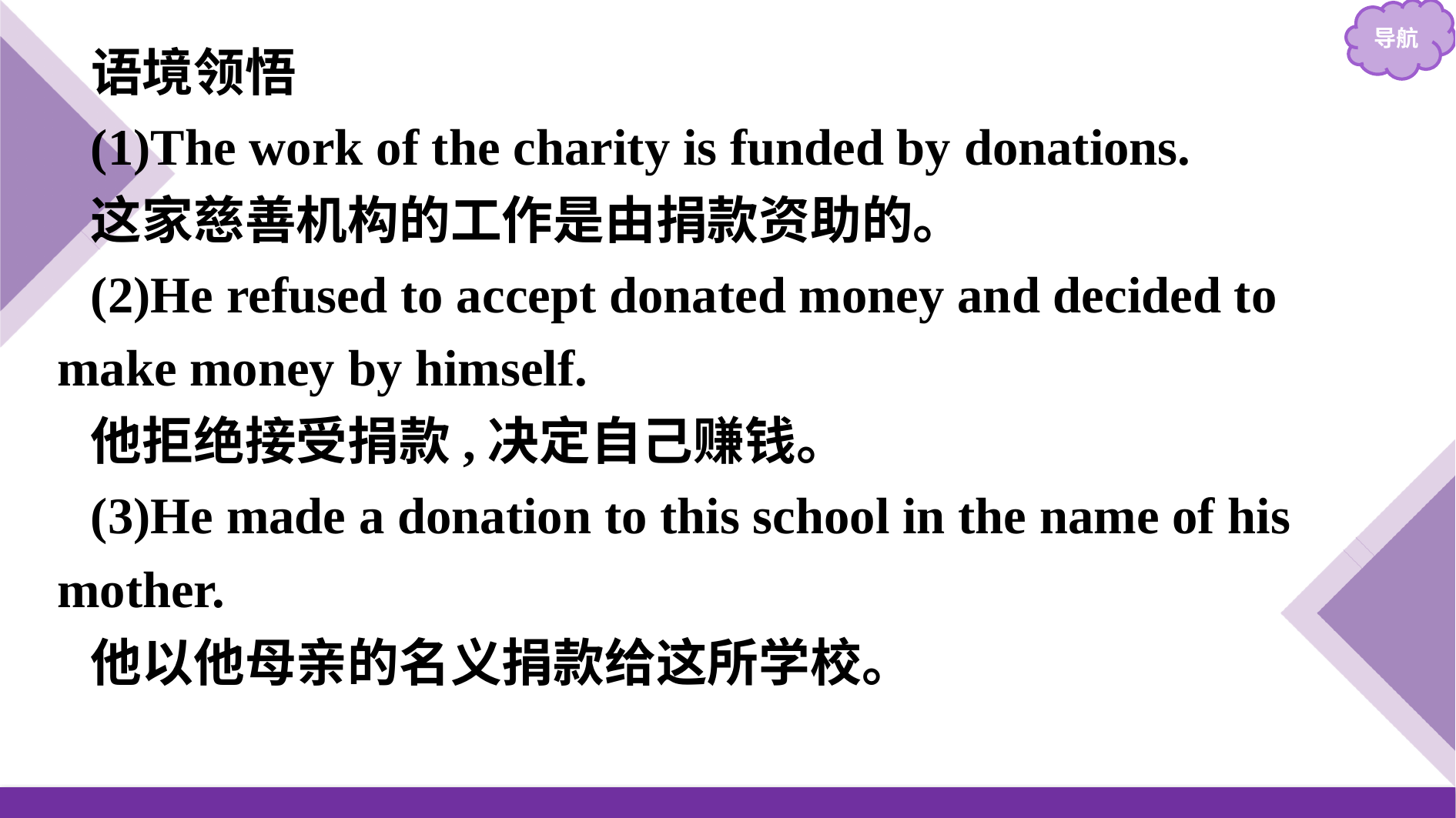

语境领悟
(1)The work of the charity is funded by donations.
这家慈善机构的工作是由捐款资助的。
(2)He refused to accept donated money and decided to make money by himself.
他拒绝接受捐款,决定自己赚钱。
(3)He made a donation to this school in the name of his mother.
他以他母亲的名义捐款给这所学校。